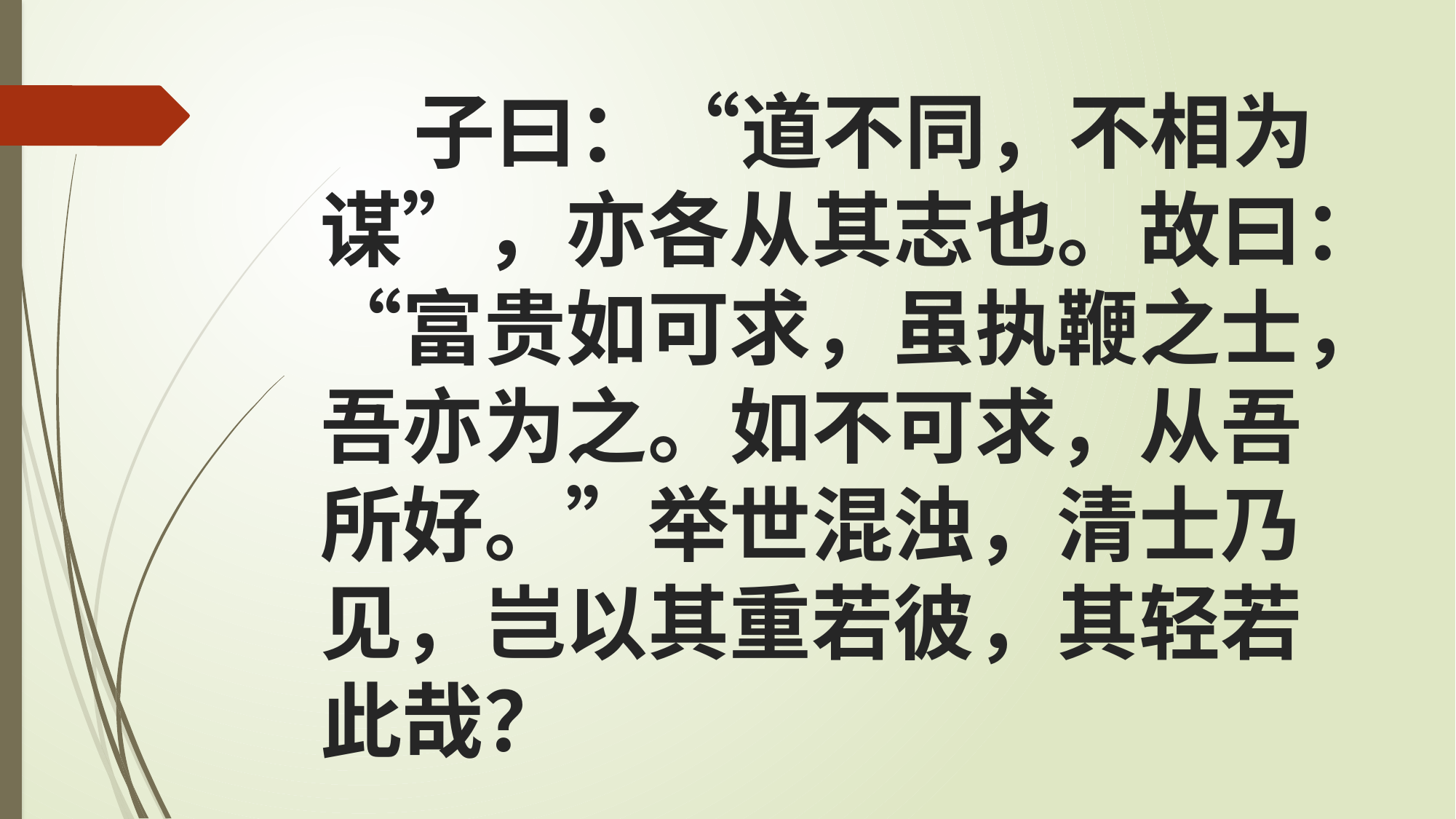

# 子曰：“道不同，不相为谋”，亦各从其志也。故曰：“富贵如可求，虽执鞭之士，吾亦为之。如不可求，从吾所好。”举世混浊，清士乃见，岂以其重若彼，其轻若此哉？